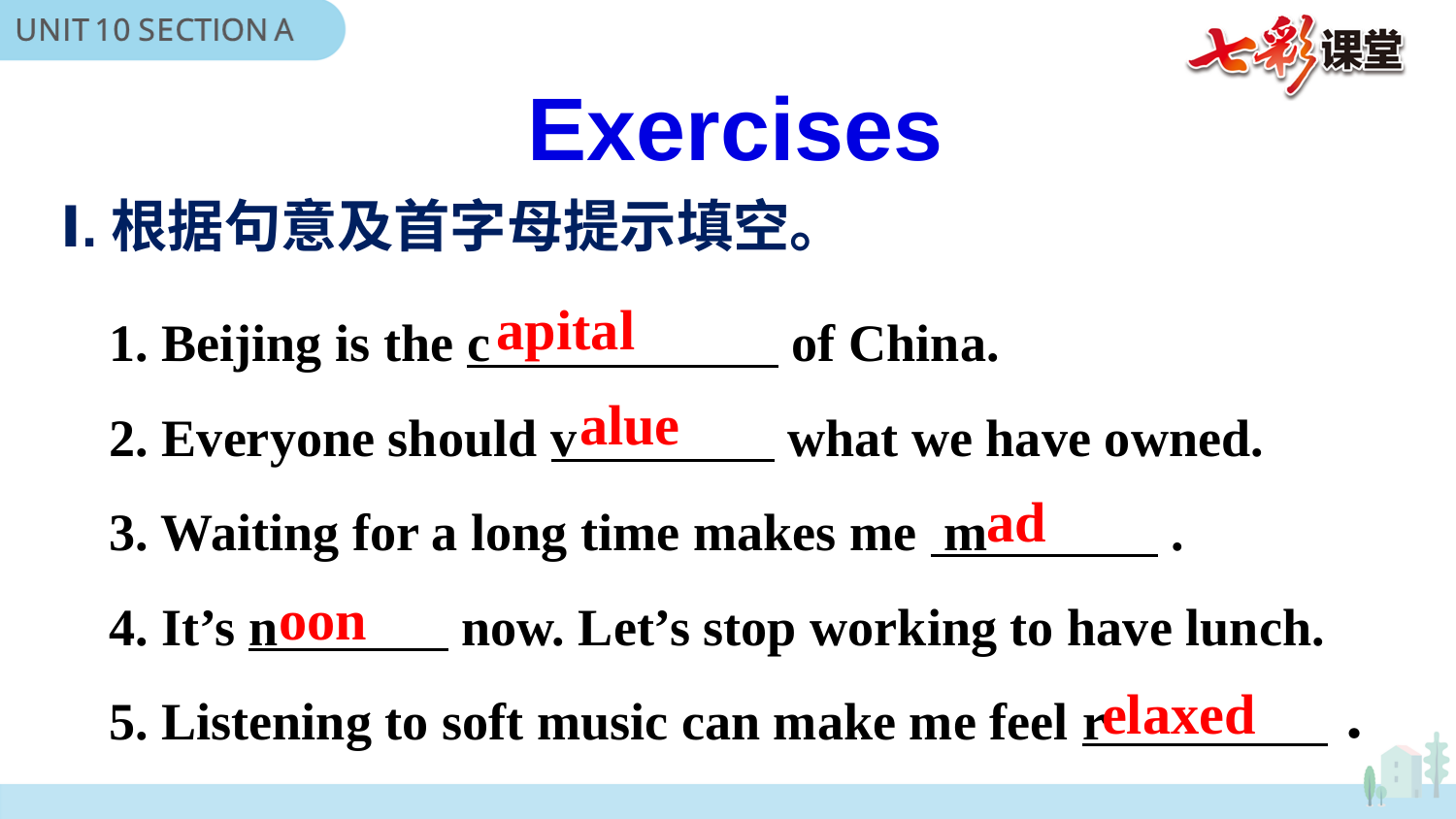

Exercises
Ⅰ.根据句意及首字母提示填空。
1. Beijing is the c                       of China.
2. Everyone should v                what we have owned.
3. Waiting for a long time makes me  m              .
4. It’s n              now. Let’s stop working to have lunch.
5. Listening to soft music can make me feel r                 ．
apital
alue
ad
oon
elaxed